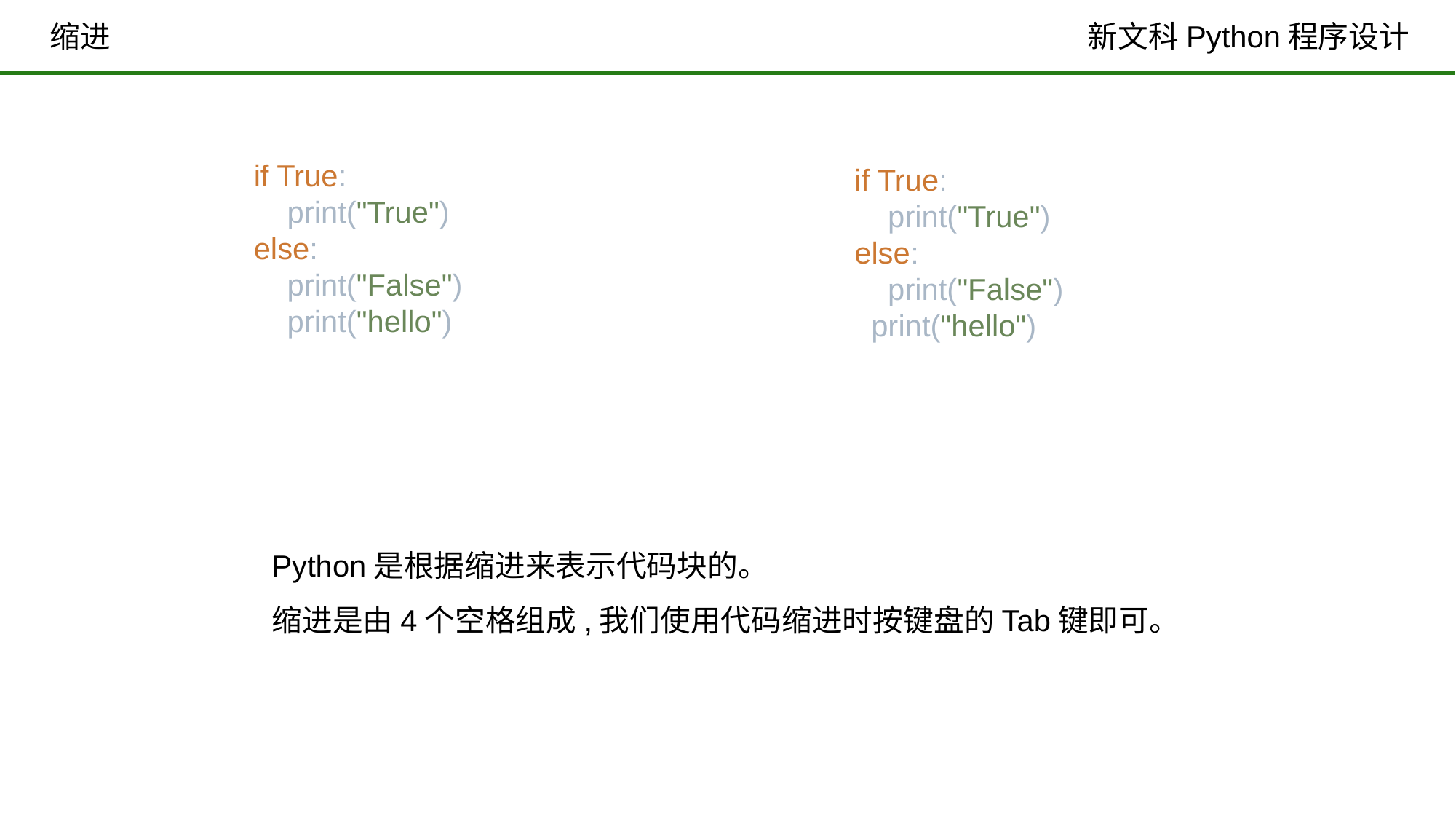

# 缩进
if True:
    print("True")
else:
    print("False")
    print("hello")
if True:
    print("True")
else:
    print("False")
  print("hello")
Python是根据缩进来表示代码块的。
缩进是由4个空格组成,我们使用代码缩进时按键盘的Tab键即可。